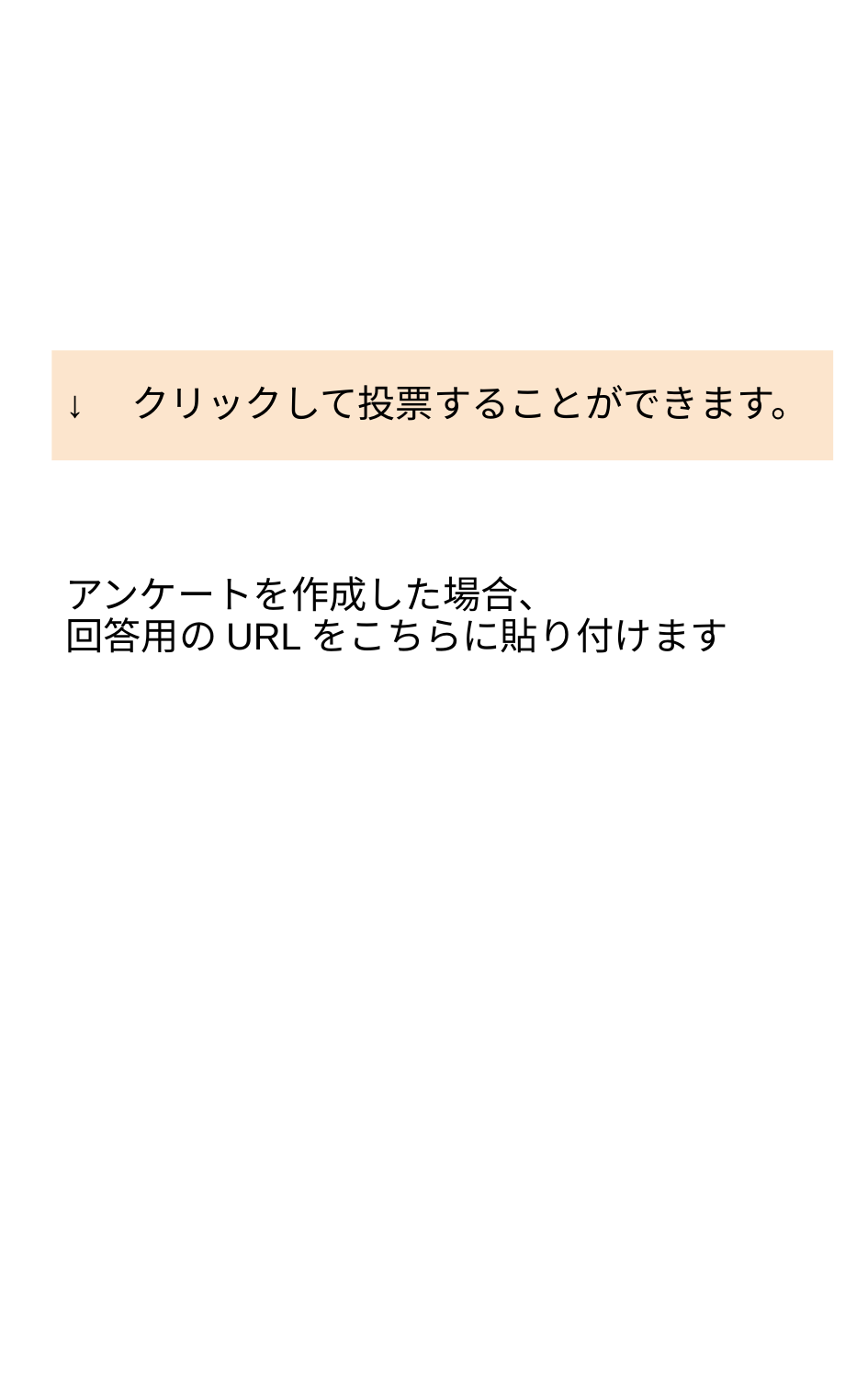

↓　クリックして投票することができます。
アンケートを作成した場合、
回答用のURLをこちらに貼り付けます